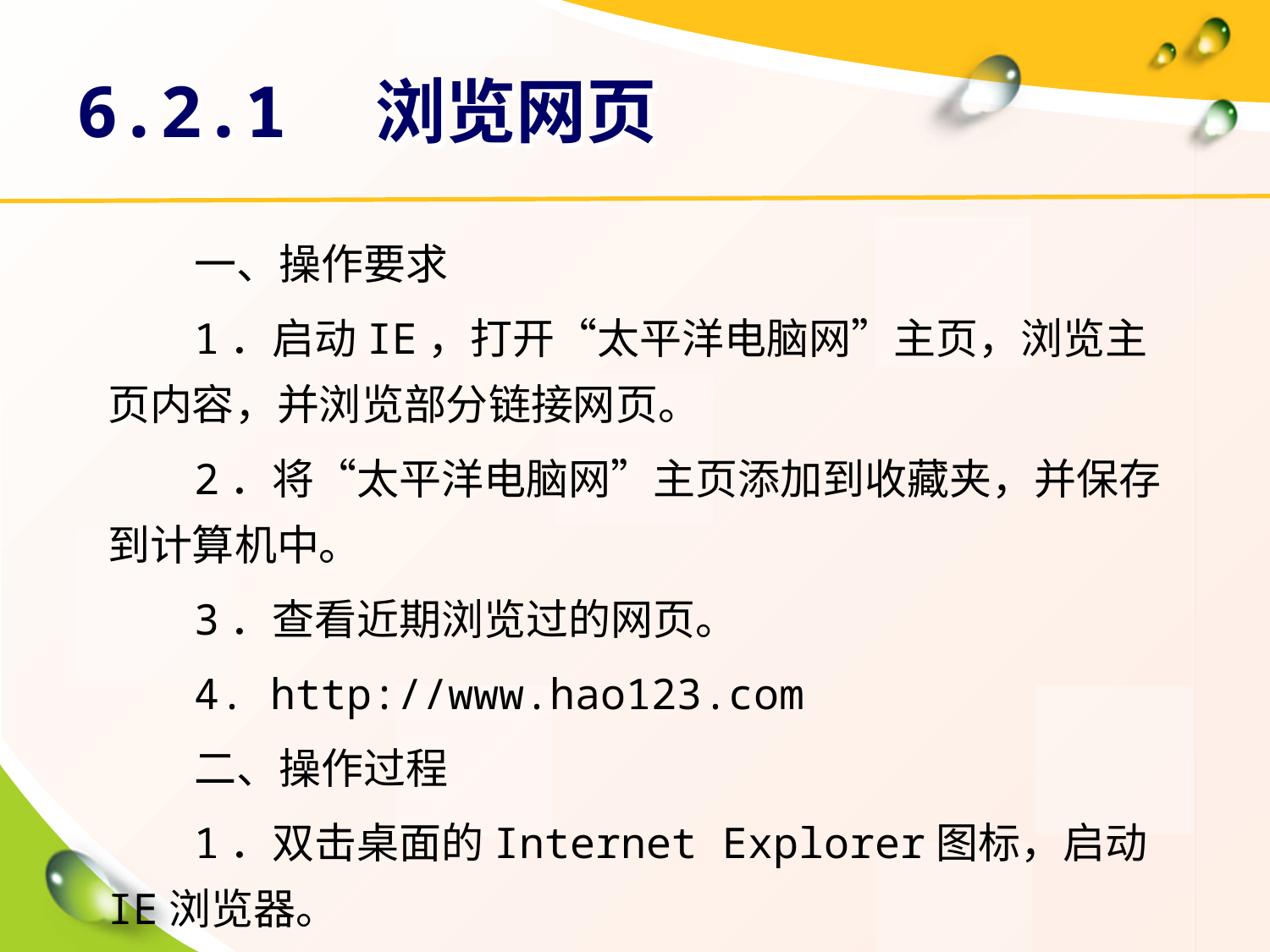

# 6.2.1　浏览网页
一、操作要求
1．启动IE，打开“太平洋电脑网”主页，浏览主页内容，并浏览部分链接网页。
2．将“太平洋电脑网”主页添加到收藏夹，并保存到计算机中。
3．查看近期浏览过的网页。
4. http://www.hao123.com
二、操作过程
1．双击桌面的Internet Explorer图标，启动IE浏览器。